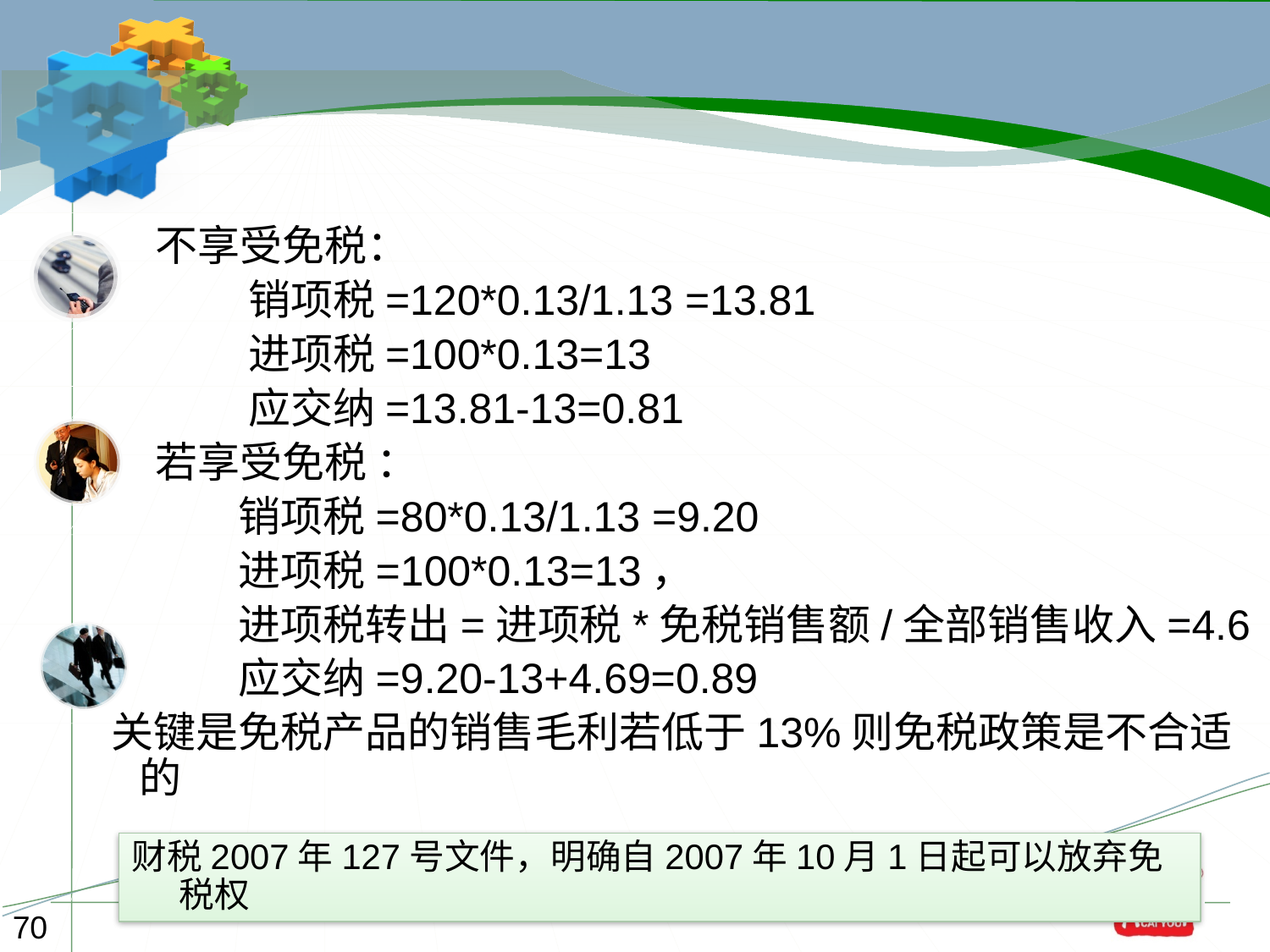

不享受免税：
  销项税=120*0.13/1.13 =13.81
  进项税=100*0.13=13
  应交纳=13.81-13=0.81
若享受免税 ：
 销项税=80*0.13/1.13 =9.20
 进项税=100*0.13=13，
 进项税转出=进项税*免税销售额/全部销售收入=4.6
 应交纳=9.20-13+4.69=0.89
 关键是免税产品的销售毛利若低于13%则免税政策是不合适的

财税2007年127号文件，明确自2007年10月1日起可以放弃免税权
70